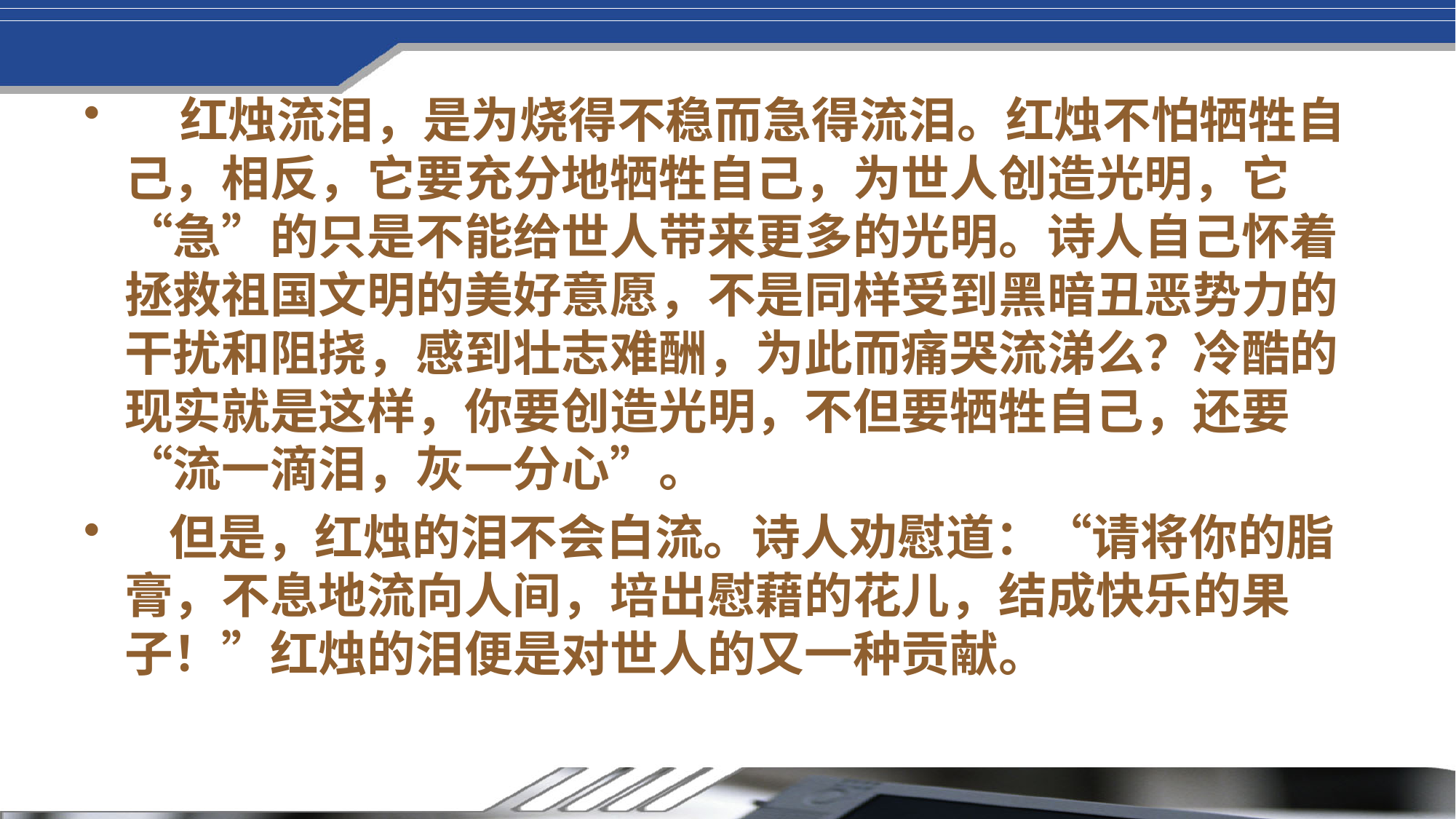

红烛流泪，是为烧得不稳而急得流泪。红烛不怕牺牲自己，相反，它要充分地牺牲自己，为世人创造光明，它“急”的只是不能给世人带来更多的光明。诗人自己怀着拯救祖国文明的美好意愿，不是同样受到黑暗丑恶势力的干扰和阻挠，感到壮志难酬，为此而痛哭流涕么？冷酷的现实就是这样，你要创造光明，不但要牺牲自己，还要“流一滴泪，灰一分心”。
   但是，红烛的泪不会白流。诗人劝慰道：“请将你的脂膏，不息地流向人间，培出慰藉的花儿，结成快乐的果子！”红烛的泪便是对世人的又一种贡献。